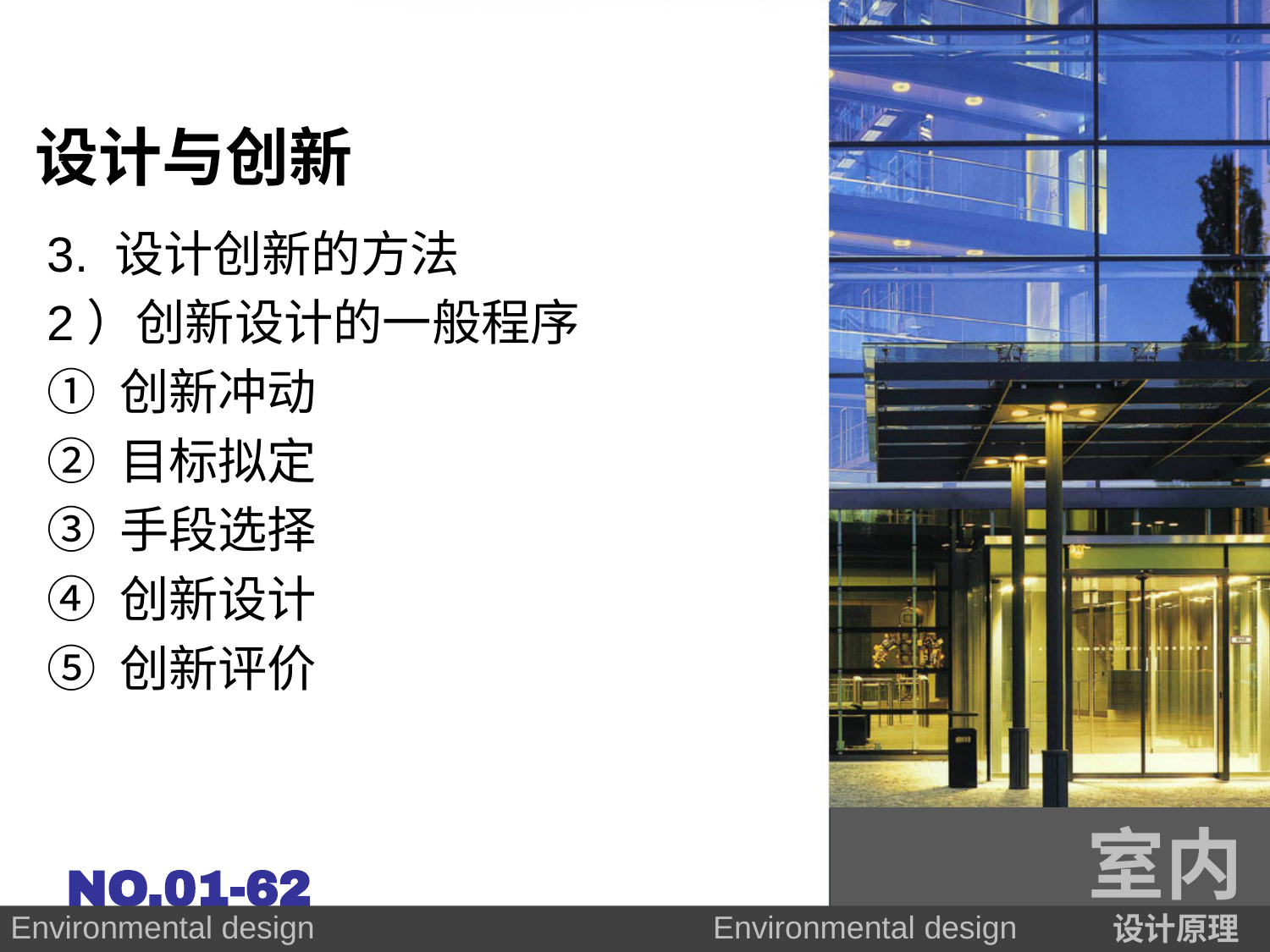

# 设计与创新
3. 设计创新的方法
2）创新设计的一般程序
① 创新冲动
② 目标拟定
③ 手段选择
④ 创新设计
⑤ 创新评价

室内

NO.01-62
设计原理
Environmental design
Environmental design